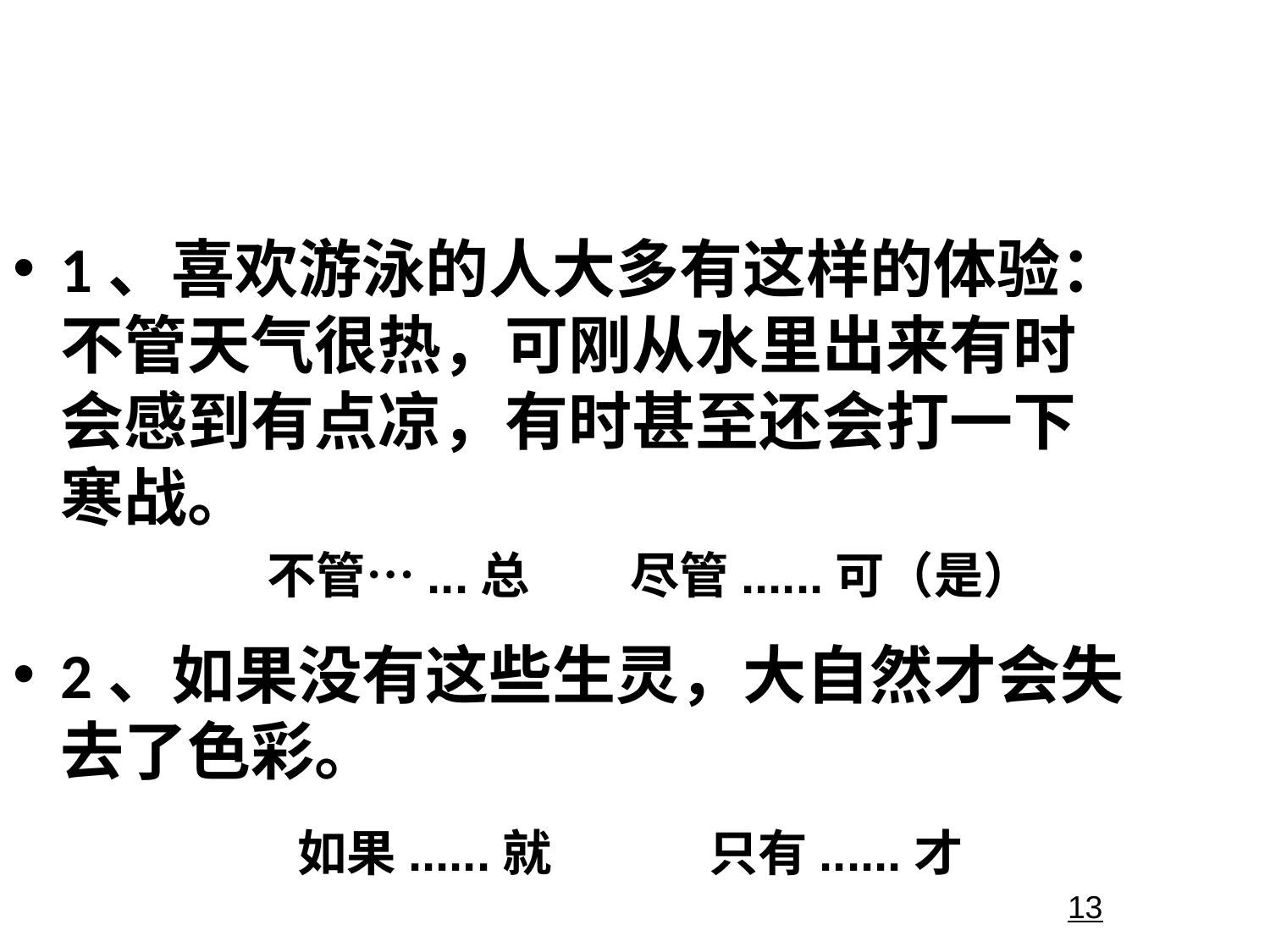

# 1、喜欢游泳的人大多有这样的体验：不管天气很热，可刚从水里出来有时会感到有点凉，有时甚至还会打一下寒战。

2、如果没有这些生灵，大自然才会失去了色彩。

不管…...总         尽管......可（是）
如果......就              只有......才
13